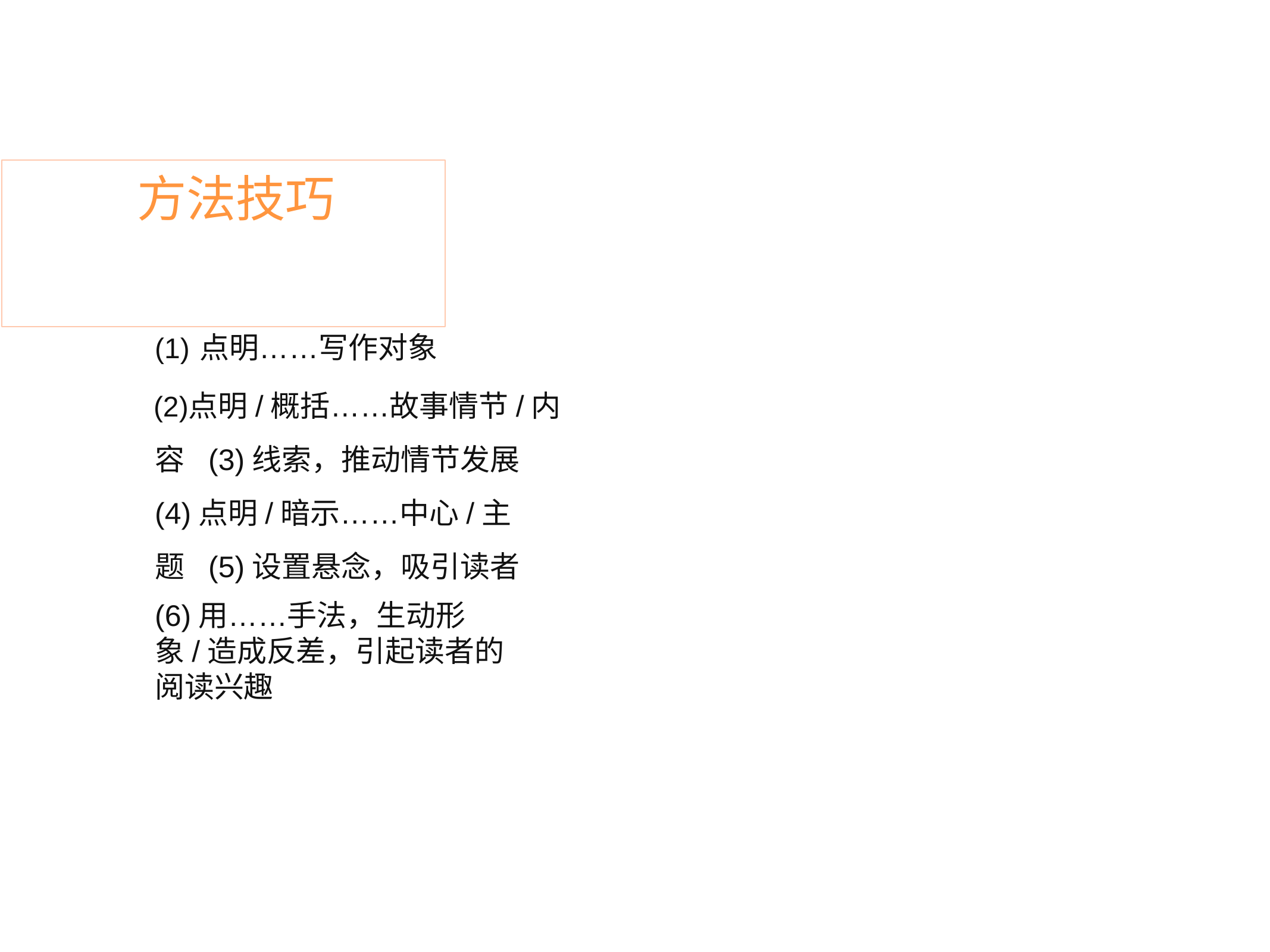

# 方法技巧
点明……写作对象
点明/概括……故事情节/内容  (3)线索，推动情节发展
(4)点明/暗示……中心/主题  (5)设置悬念，吸引读者
(6)用……手法，生动形象/造成反差，引起读者的阅读兴趣